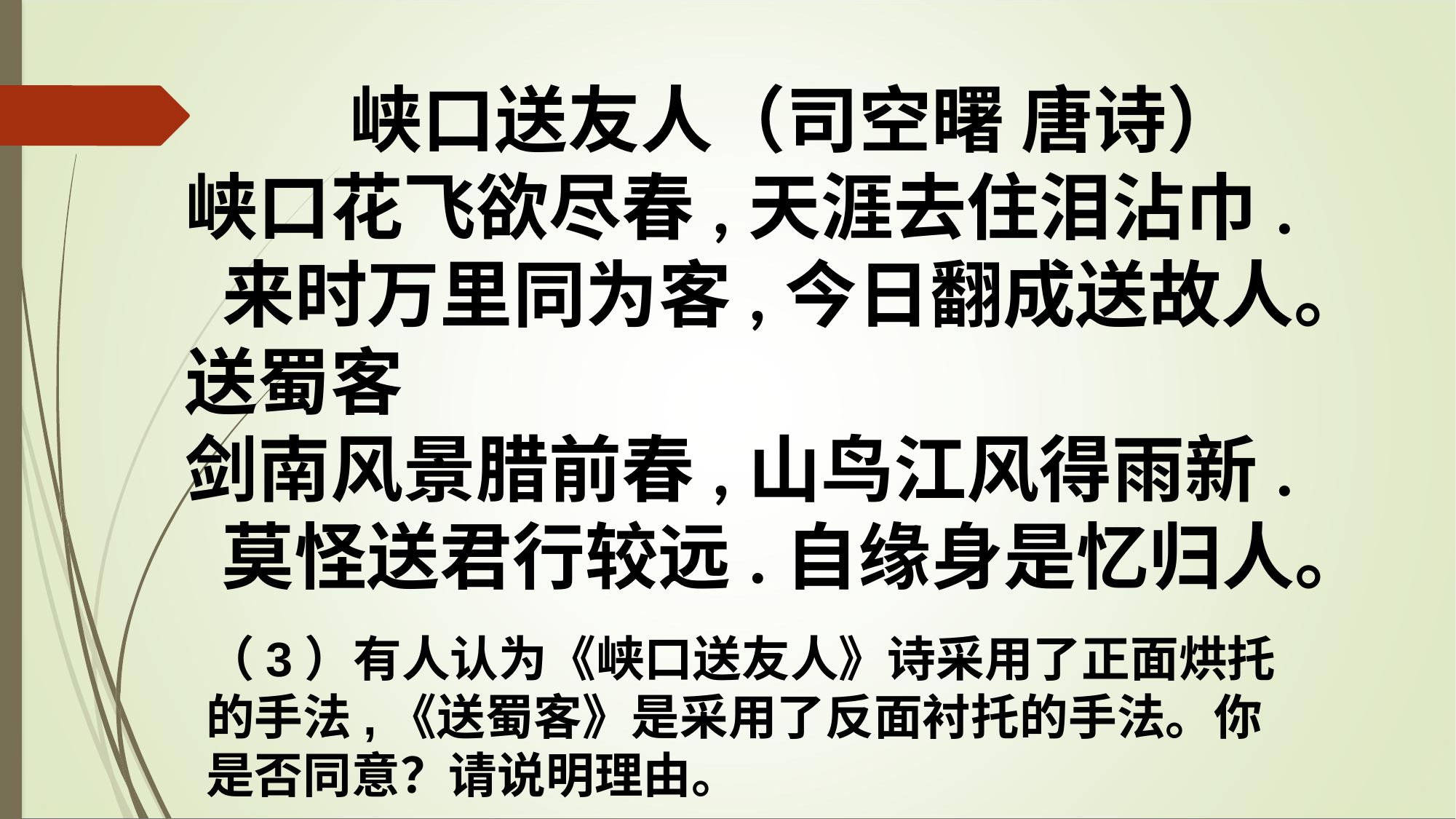

峡口送友人（司空曙 唐诗）
峡口花飞欲尽春,天涯去住泪沾巾.
来时万里同为客,今日翻成送故人。
送蜀客
剑南风景腊前春,山鸟江风得雨新.
莫怪送君行较远.自缘身是忆归人。

（3）有人认为《峡口送友人》诗采用了正面烘托的手法,《送蜀客》是采用了反面衬托的手法。你是否同意？请说明理由。